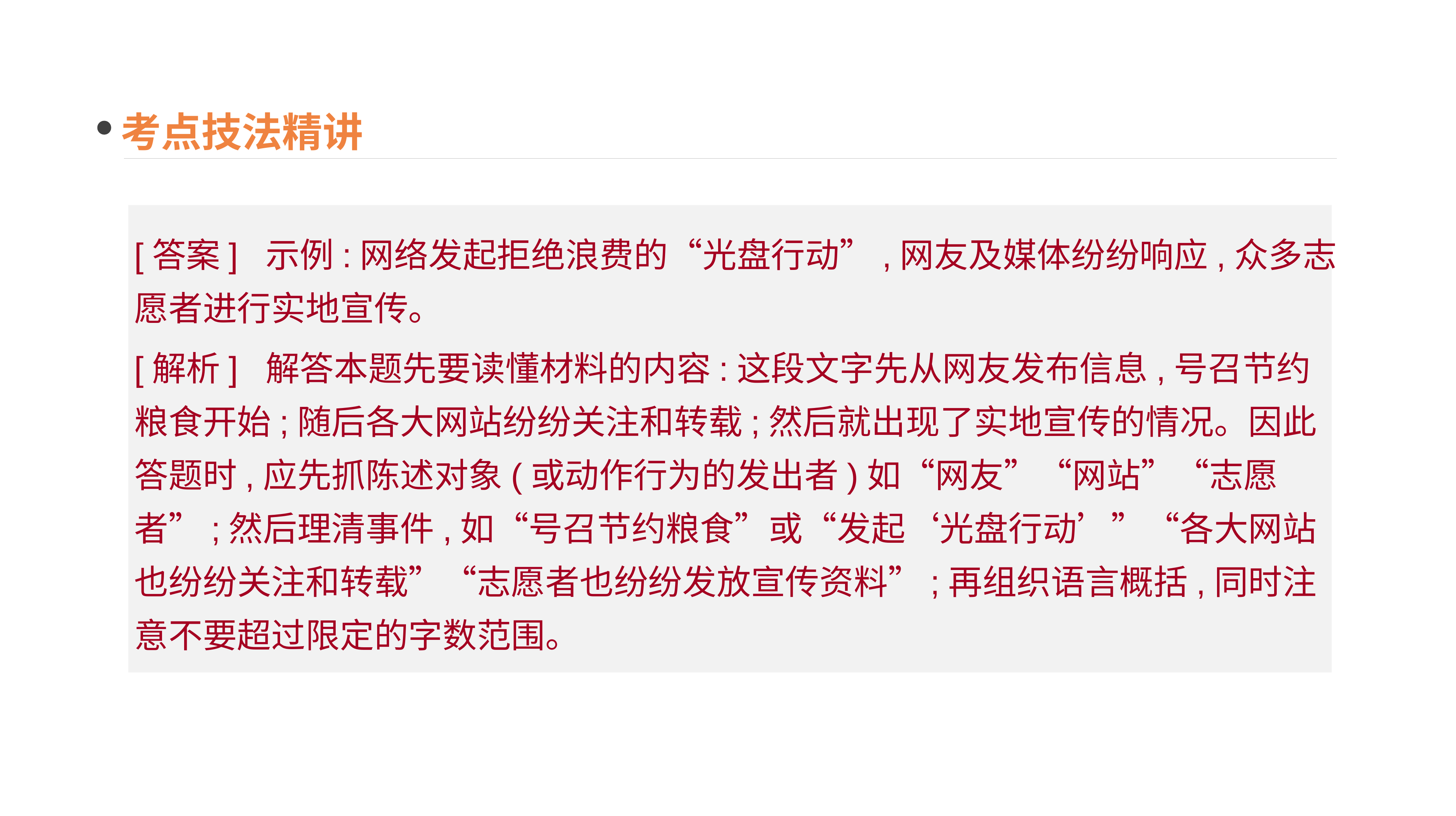

考点技法精讲

[答案]  示例:网络发起拒绝浪费的“光盘行动”,网友及媒体纷纷响应,众多志愿者进行实地宣传。
[解析]  解答本题先要读懂材料的内容:这段文字先从网友发布信息,号召节约粮食开始;随后各大网站纷纷关注和转载;然后就出现了实地宣传的情况。因此答题时,应先抓陈述对象(或动作行为的发出者)如“网友”“网站”“志愿者”;然后理清事件,如“号召节约粮食”或“发起‘光盘行动’”“各大网站也纷纷关注和转载”“志愿者也纷纷发放宣传资料”;再组织语言概括,同时注意不要超过限定的字数范围。